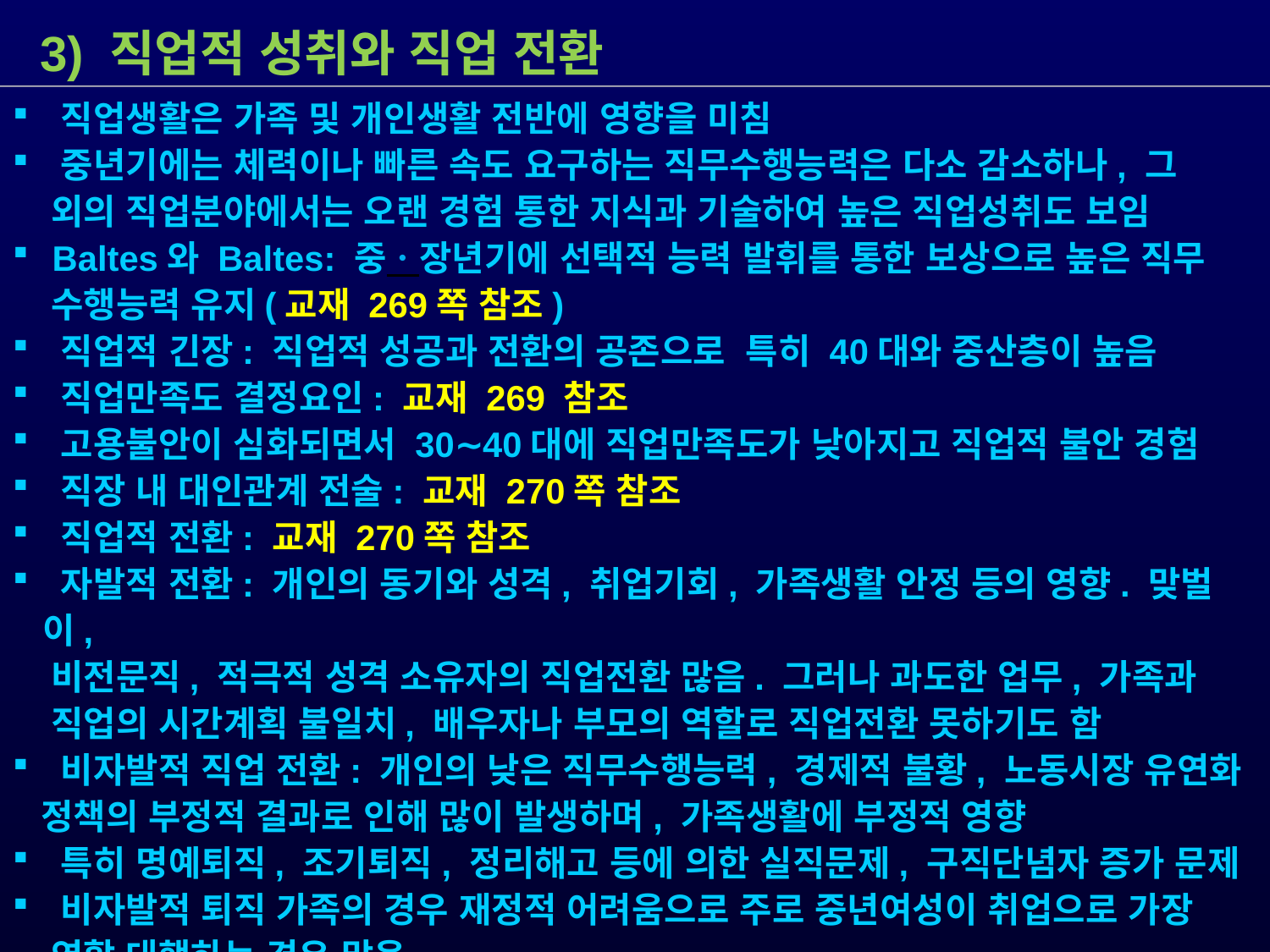

3) 직업적 성취와 직업 전환

 직업생활은 가족 및 개인생활 전반에 영향을 미침
 중년기에는 체력이나 빠른 속도 요구하는 직무수행능력은 다소 감소하나, 그
   외의 직업분야에서는 오랜 경험 통한 지식과 기술하여 높은 직업성취도 보임
 Baltes와 Baltes: 중ㆍ장년기에 선택적 능력 발휘를 통한 보상으로 높은 직무
   수행능력 유지(교재 269쪽 참조)
 직업적 긴장: 직업적 성공과 전환의 공존으로  특히 40대와 중산층이 높음
 직업만족도 결정요인: 교재 269 참조
 고용불안이 심화되면서 30∼40대에 직업만족도가 낮아지고 직업적 불안 경험
 직장 내 대인관계 전술: 교재 270쪽 참조
 직업적 전환: 교재 270쪽 참조
 자발적 전환: 개인의 동기와 성격, 취업기회, 가족생활 안정 등의 영향. 맞벌이,
   비전문직, 적극적 성격 소유자의 직업전환 많음. 그러나 과도한 업무, 가족과
   직업의 시간계획 불일치, 배우자나 부모의 역할로 직업전환 못하기도 함
 비자발적 직업 전환: 개인의 낮은 직무수행능력, 경제적 불황, 노동시장 유연화
  정책의 부정적 결과로 인해 많이 발생하며, 가족생활에 부정적 영향
 특히 명예퇴직, 조기퇴직, 정리해고 등에 의한 실직문제, 구직단념자 증가 문제
 비자발적 퇴직 가족의 경우 재정적 어려움으로 주로 중년여성이 취업으로 가장
   역할 대행하는 경우 많음